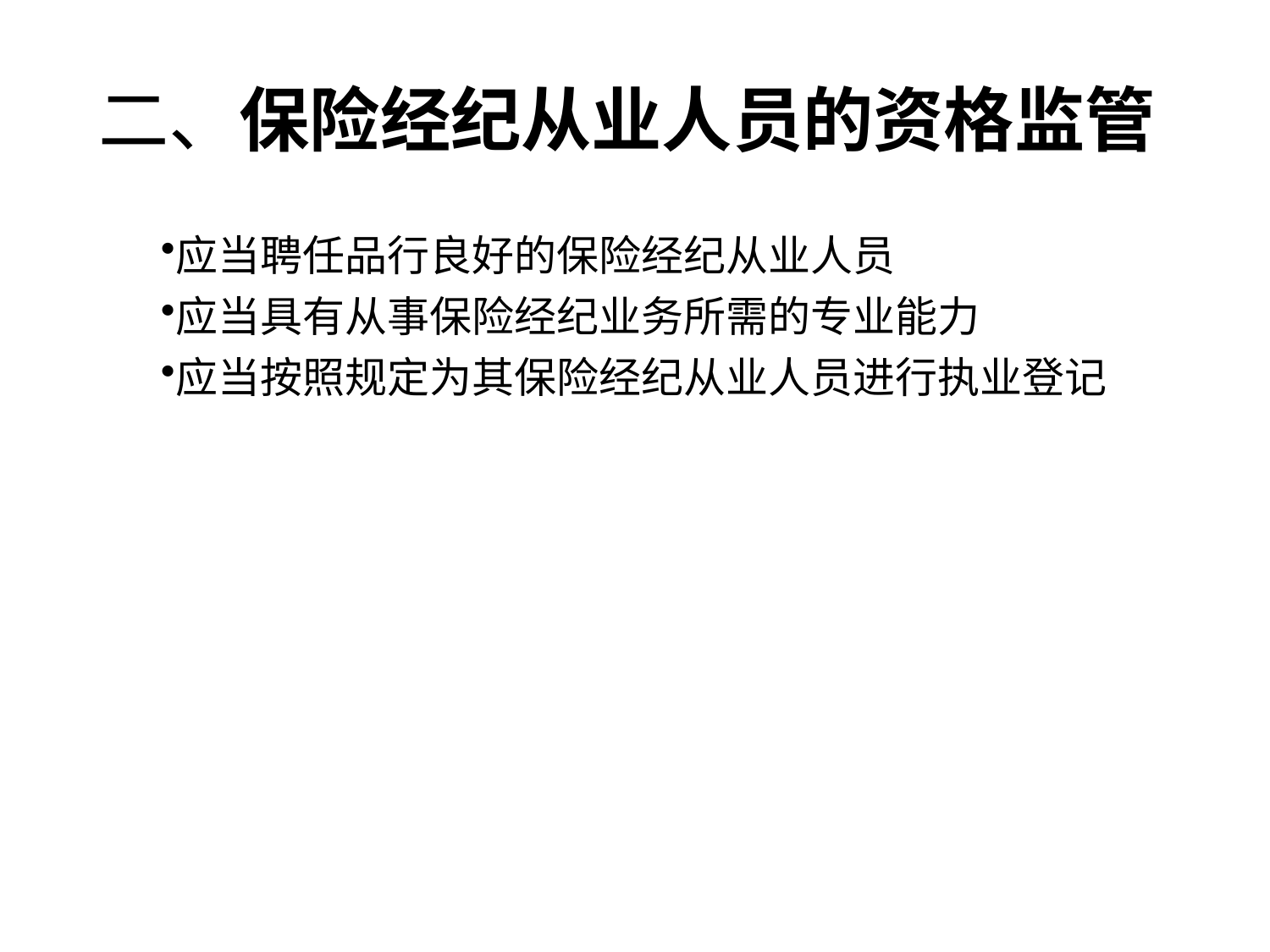

# 二、保险经纪从业人员的资格监管
应当聘任品行良好的保险经纪从业人员
应当具有从事保险经纪业务所需的专业能力
应当按照规定为其保险经纪从业人员进行执业登记